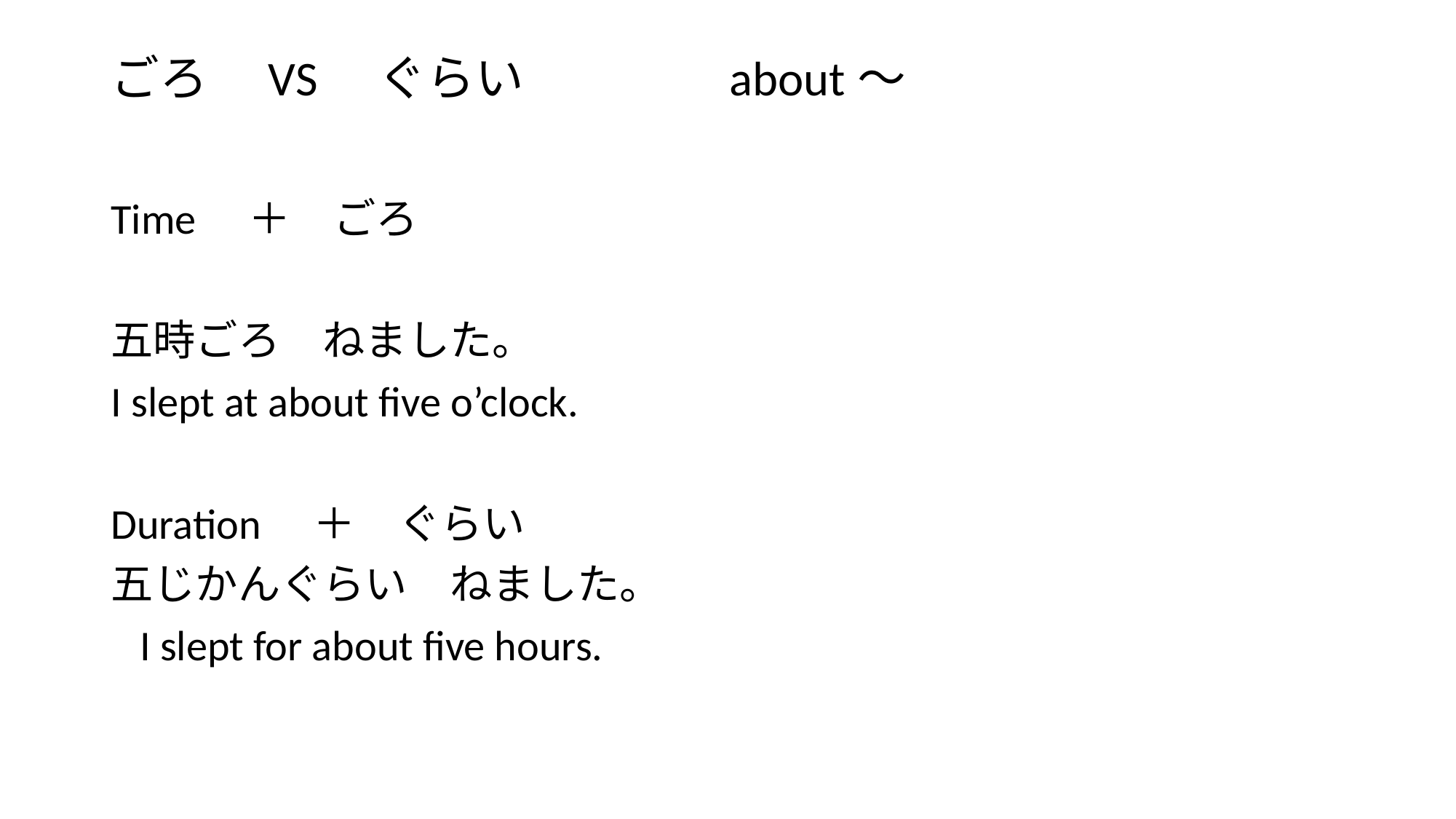

# ごろ　VS　ぐらい　　　　about～

Time　＋　ごろ

五時ごろ　ねました。
I slept at about five o’clock.

Duration　＋　ぐらい
五じかんぐらい　ねました。
   I slept for about five hours.